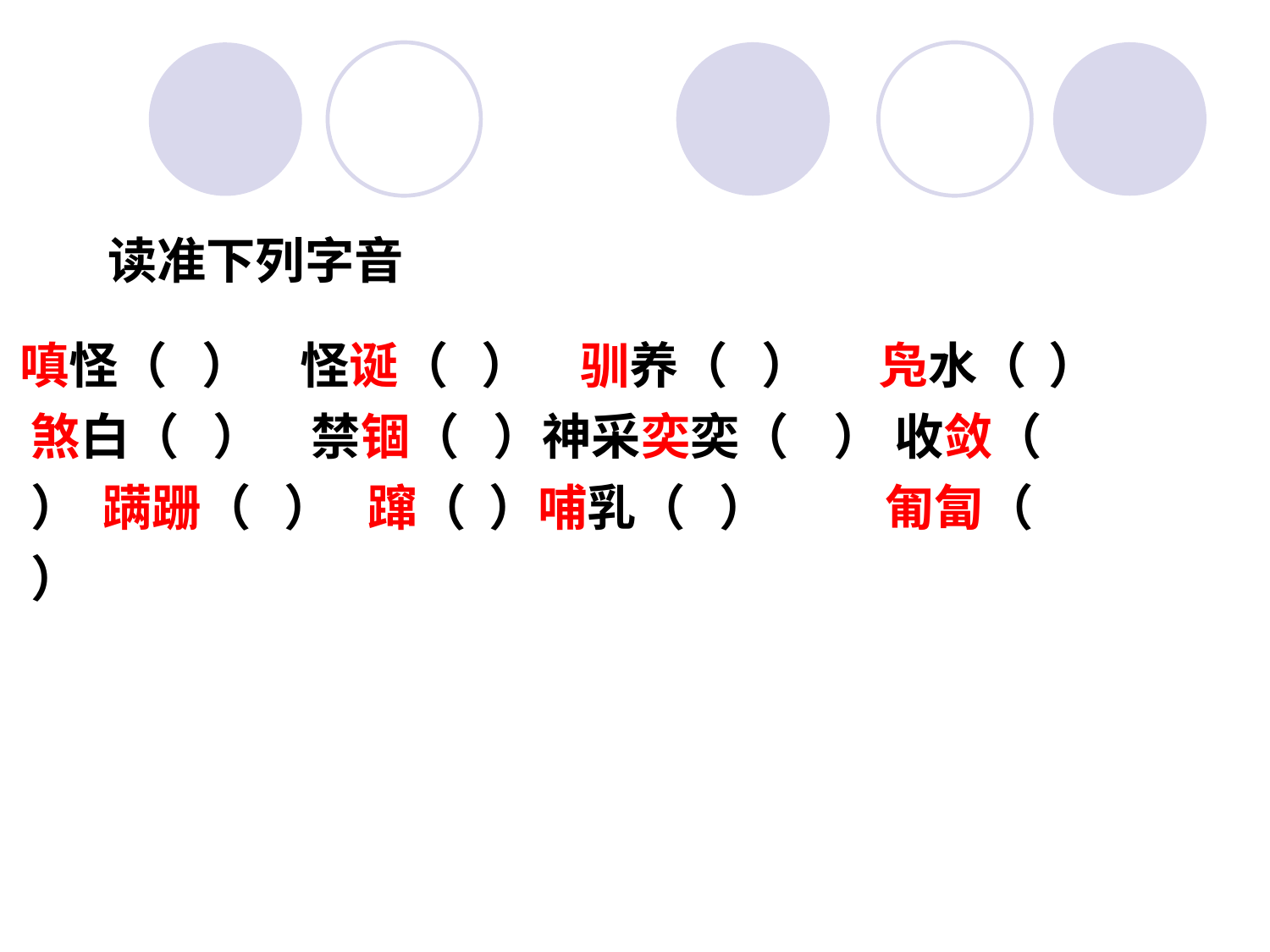

读准下列字音

嗔怪（   ）　怪诞（   ）　驯养（   ）      凫水（  ）    煞白（   ）　禁锢（   ）神采奕奕（    ） 收敛（   ）  蹒跚（   ）   蹿（  ）哺乳（   ）　      匍匐（      ）